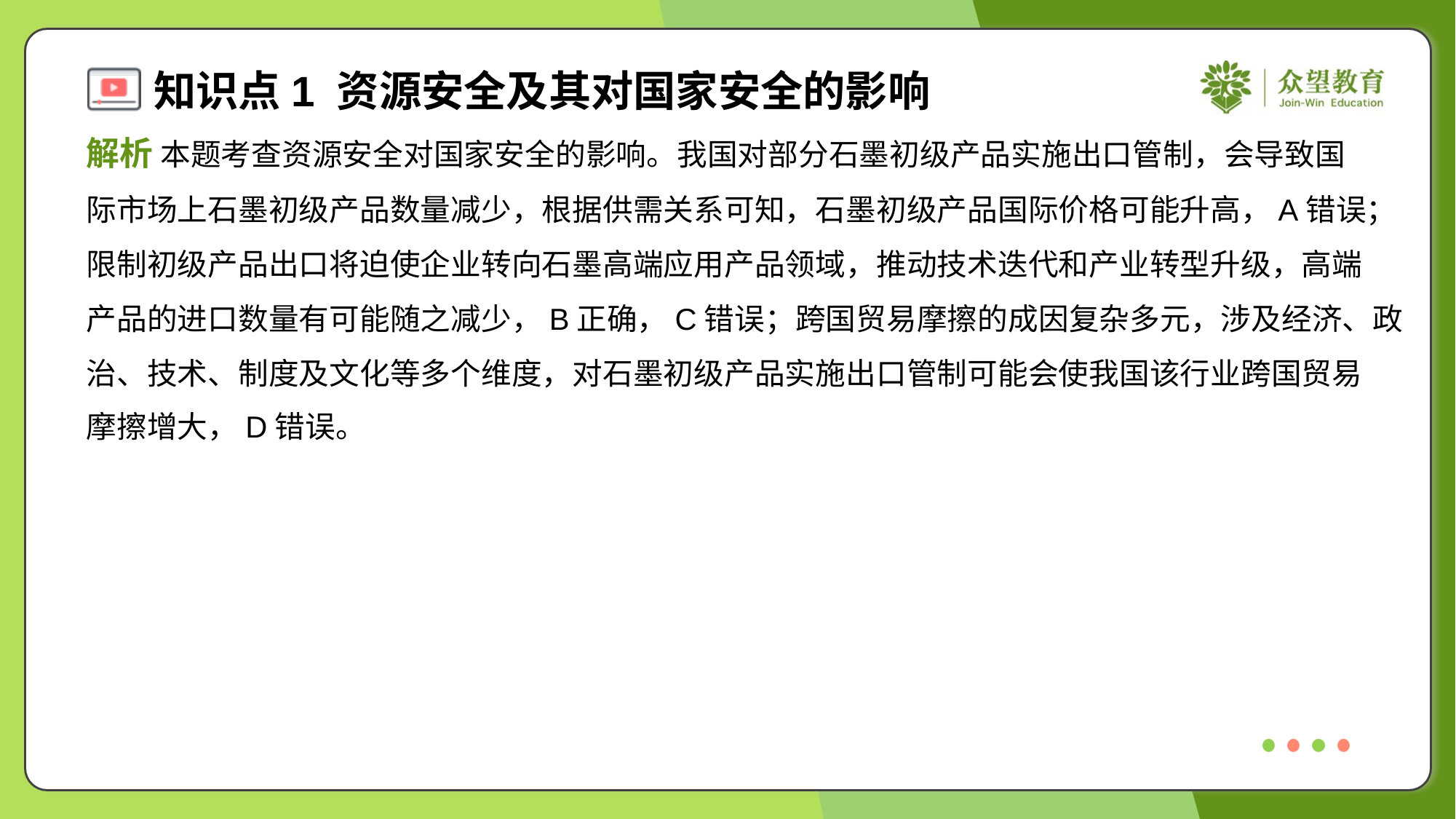

解析 本题考查资源安全对国家安全的影响。我国对部分石墨初级产品实施出口管制，会导致国
际市场上石墨初级产品数量减少，根据供需关系可知，石墨初级产品国际价格可能升高，A错误；
限制初级产品出口将迫使企业转向石墨高端应用产品领域，推动技术迭代和产业转型升级，高端
产品的进口数量有可能随之减少，B正确，C错误；跨国贸易摩擦的成因复杂多元，涉及经济、政
治、技术、制度及文化等多个维度，对石墨初级产品实施出口管制可能会使我国该行业跨国贸易
摩擦增大，D错误。